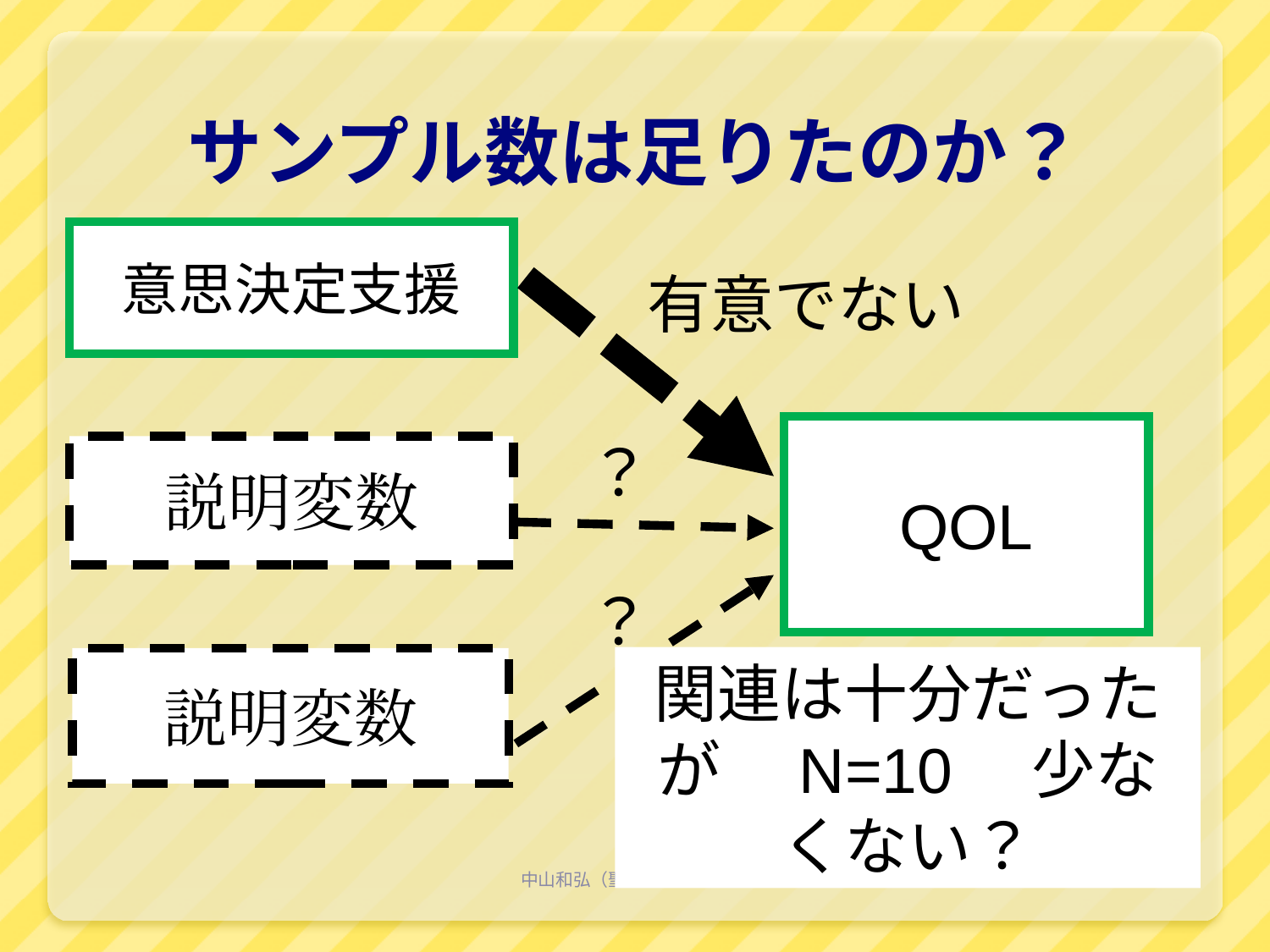

# サンプル数は足りたのか？
意思決定支援

QOL
説明変数

説明変数
有意でない
？
？
関連は十分だったが　N=10　少なくない？
中山和弘（聖路加看護大学）
54